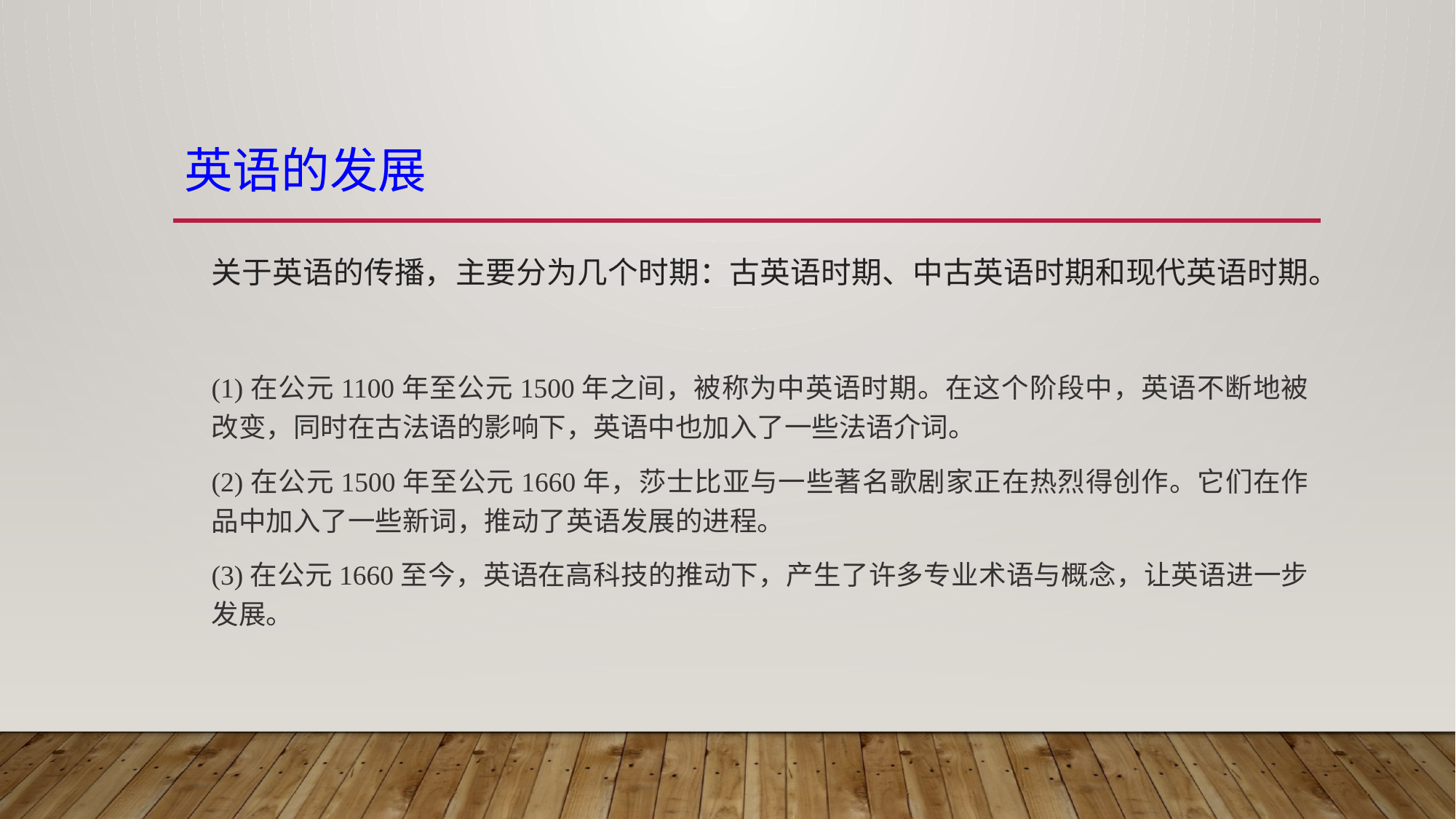

# 英语的发展
关于英语的传播，主要分为几个时期：古英语时期、中古英语时期和现代英语时期。

(1)在公元1100年至公元1500年之间，被称为中英语时期。在这个阶段中，英语不断地被改变，同时在古法语的影响下，英语中也加入了一些法语介词。
(2)在公元1500年至公元1660年，莎士比亚与一些著名歌剧家正在热烈得创作。它们在作品中加入了一些新词，推动了英语发展的进程。
(3)在公元1660至今，英语在高科技的推动下，产生了许多专业术语与概念，让英语进一步发展。